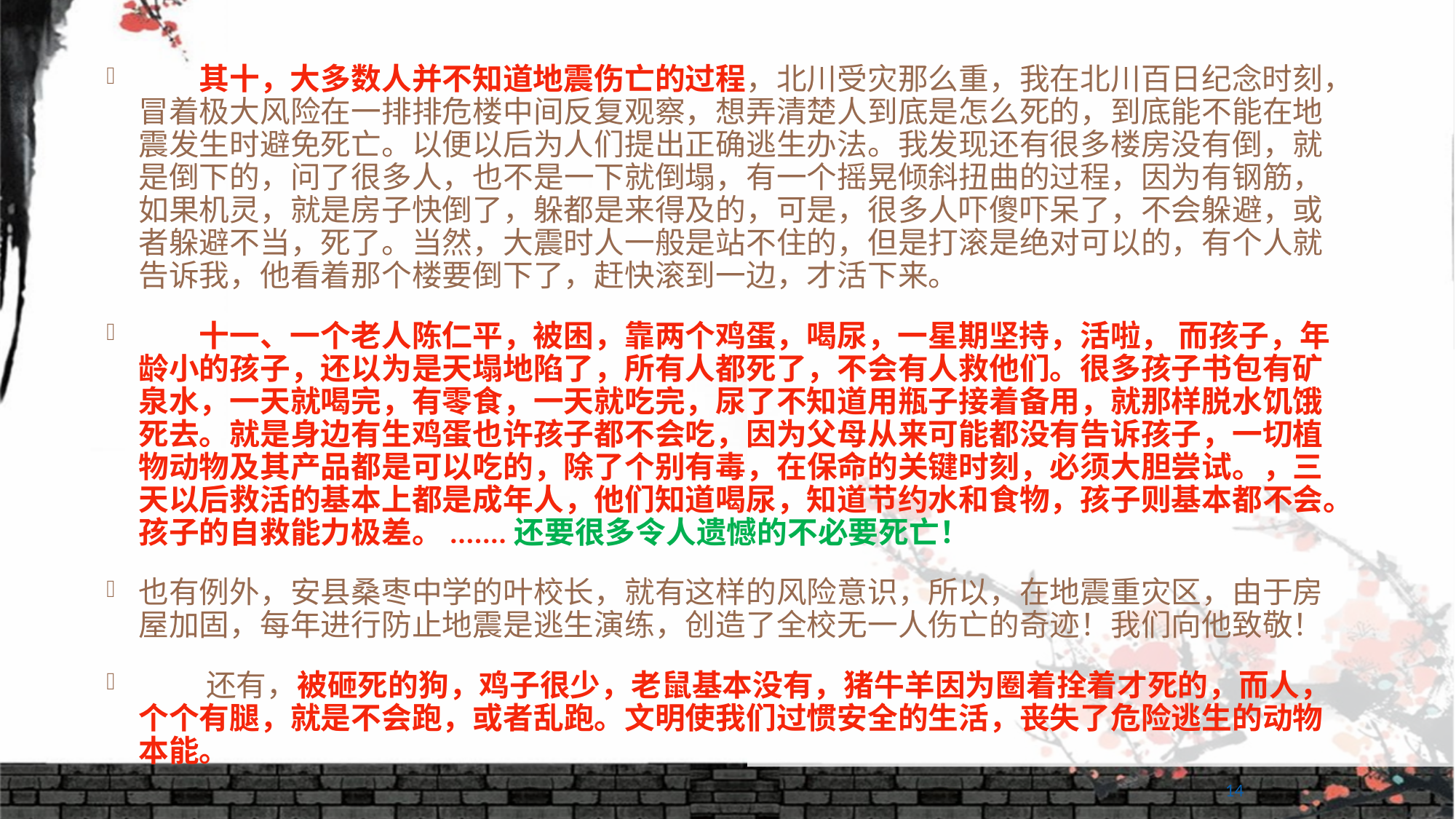

其十，大多数人并不知道地震伤亡的过程，北川受灾那么重，我在北川百日纪念时刻，冒着极大风险在一排排危楼中间反复观察，想弄清楚人到底是怎么死的，到底能不能在地震发生时避免死亡。以便以后为人们提出正确逃生办法。我发现还有很多楼房没有倒，就是倒下的，问了很多人，也不是一下就倒塌，有一个摇晃倾斜扭曲的过程，因为有钢筋，如果机灵，就是房子快倒了，躲都是来得及的，可是，很多人吓傻吓呆了，不会躲避，或者躲避不当，死了。当然，大震时人一般是站不住的，但是打滚是绝对可以的，有个人就告诉我，他看着那个楼要倒下了，赶快滚到一边，才活下来。
　　十一、一个老人陈仁平，被困，靠两个鸡蛋，喝尿，一星期坚持，活啦， 而孩子，年龄小的孩子，还以为是天塌地陷了，所有人都死了，不会有人救他们。很多孩子书包有矿泉水，一天就喝完，有零食，一天就吃完，尿了不知道用瓶子接着备用，就那样脱水饥饿死去。就是身边有生鸡蛋也许孩子都不会吃，因为父母从来可能都没有告诉孩子，一切植物动物及其产品都是可以吃的，除了个别有毒，在保命的关键时刻，必须大胆尝试。，三天以后救活的基本上都是成年人，他们知道喝尿，知道节约水和食物，孩子则基本都不会。孩子的自救能力极差。.......还要很多令人遗憾的不必要死亡！
也有例外，安县桑枣中学的叶校长，就有这样的风险意识，所以，在地震重灾区，由于房屋加固，每年进行防止地震是逃生演练，创造了全校无一人伤亡的奇迹！我们向他致敬！
　　 还有，被砸死的狗，鸡子很少，老鼠基本没有，猪牛羊因为圈着拴着才死的，而人，个个有腿，就是不会跑，或者乱跑。文明使我们过惯安全的生活，丧失了危险逃生的动物本能。

14